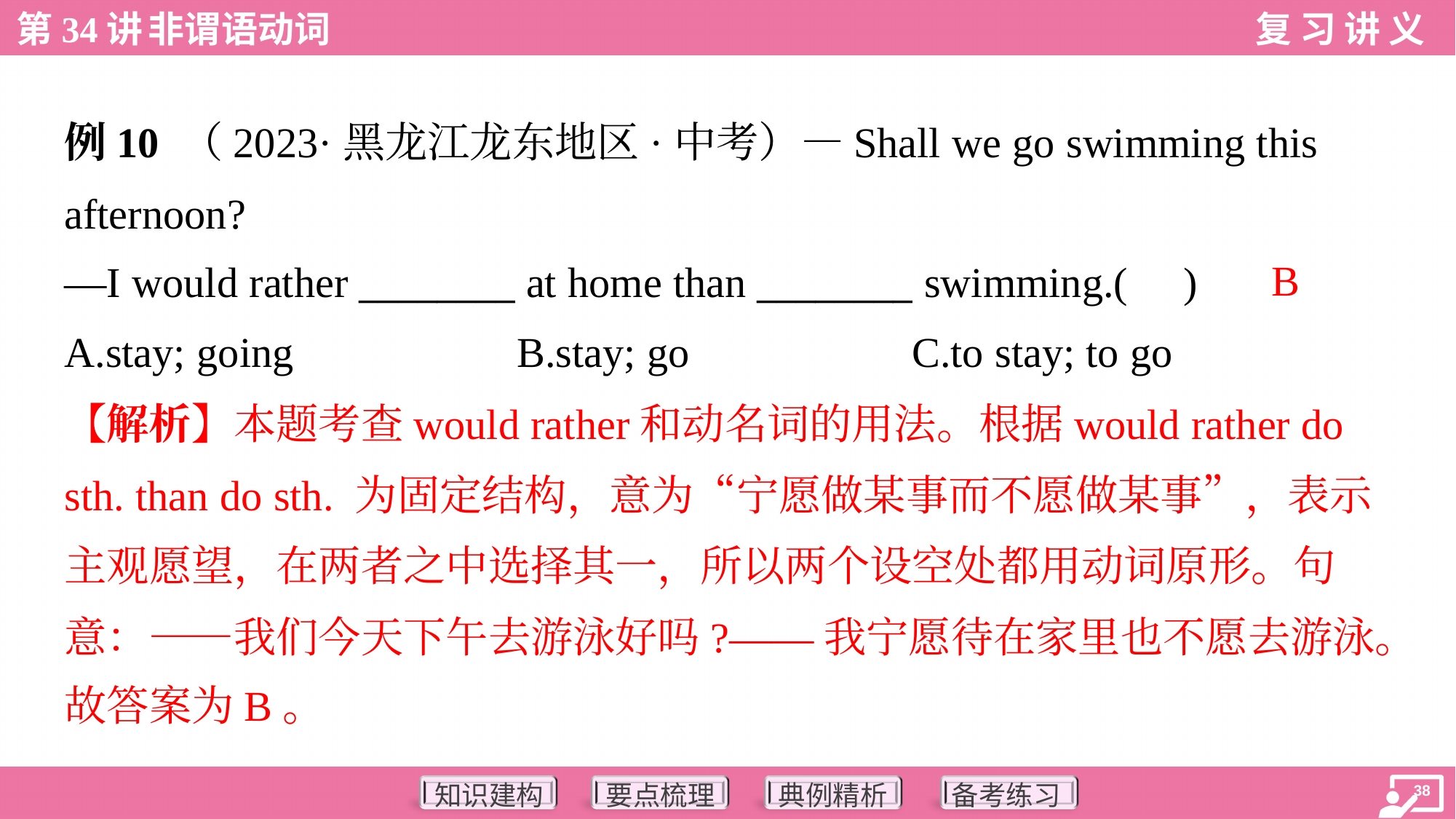

例10 （2023·黑龙江龙东地区·中考）—Shall we go swimming this
afternoon?
—I would rather ________ at home than ________ swimming.(     )
B
A.stay; going	B.stay; go	C.to stay; to go
【解析】本题考查would rather和动名词的用法。根据would rather do
sth. than do sth. 为固定结构，意为“宁愿做某事而不愿做某事”，表示
主观愿望，在两者之中选择其一，所以两个设空处都用动词原形。句
意：——我们今天下午去游泳好吗?——我宁愿待在家里也不愿去游泳。
故答案为B。